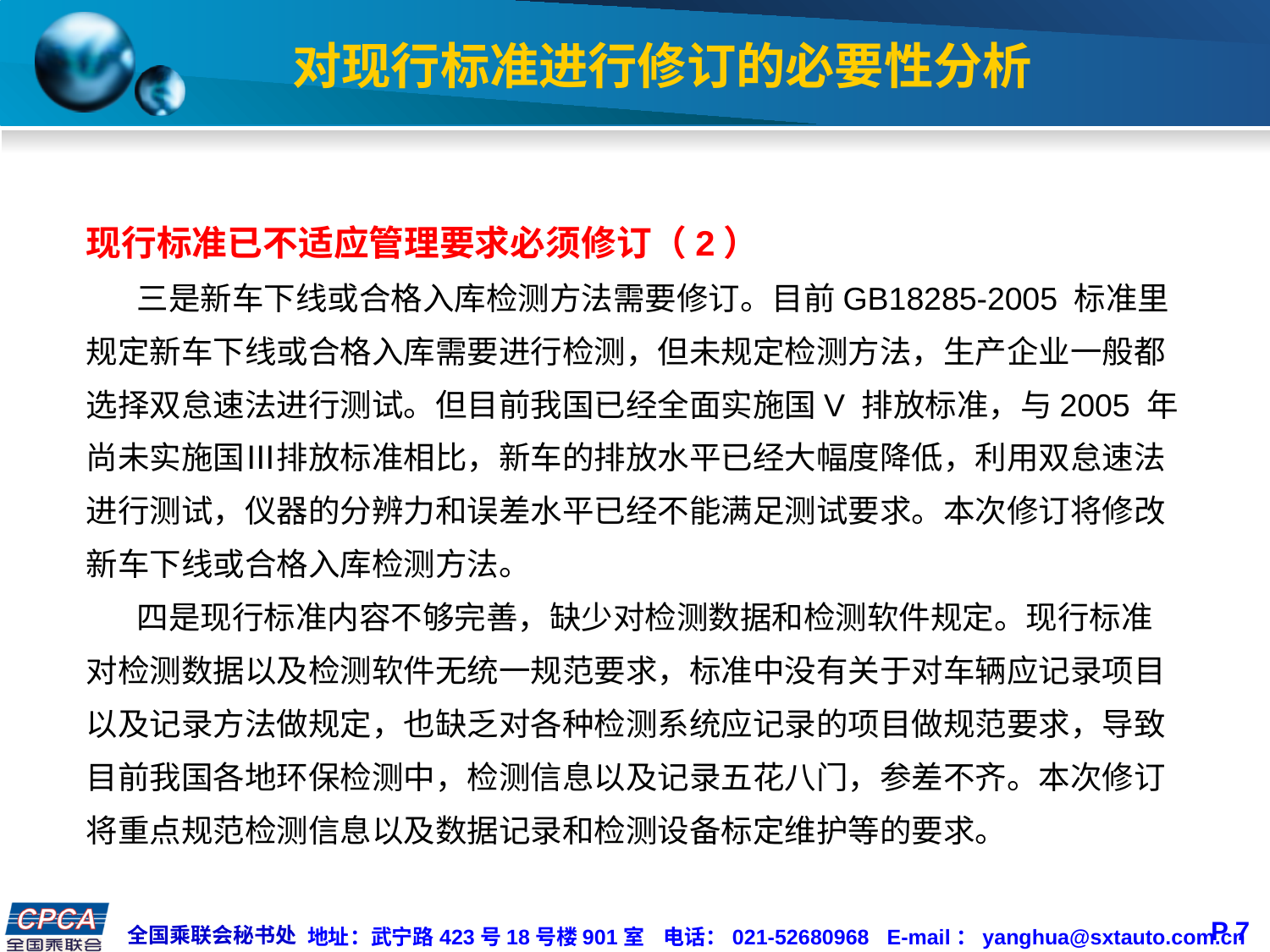

# 对现行标准进行修订的必要性分析
现行标准已不适应管理要求必须修订（2）
      三是新车下线或合格入库检测方法需要修订。目前GB18285-2005 标准里
规定新车下线或合格入库需要进行检测，但未规定检测方法，生产企业一般都选择双怠速法进行测试。但目前我国已经全面实施国V 排放标准，与2005 年尚未实施国Ⅲ排放标准相比，新车的排放水平已经大幅度降低，利用双怠速法进行测试，仪器的分辨力和误差水平已经不能满足测试要求。本次修订将修改新车下线或合格入库检测方法。
      四是现行标准内容不够完善，缺少对检测数据和检测软件规定。现行标准
对检测数据以及检测软件无统一规范要求，标准中没有关于对车辆应记录项目以及记录方法做规定，也缺乏对各种检测系统应记录的项目做规范要求，导致目前我国各地环保检测中，检测信息以及记录五花八门，参差不齐。本次修订将重点规范检测信息以及数据记录和检测设备标定维护等的要求。